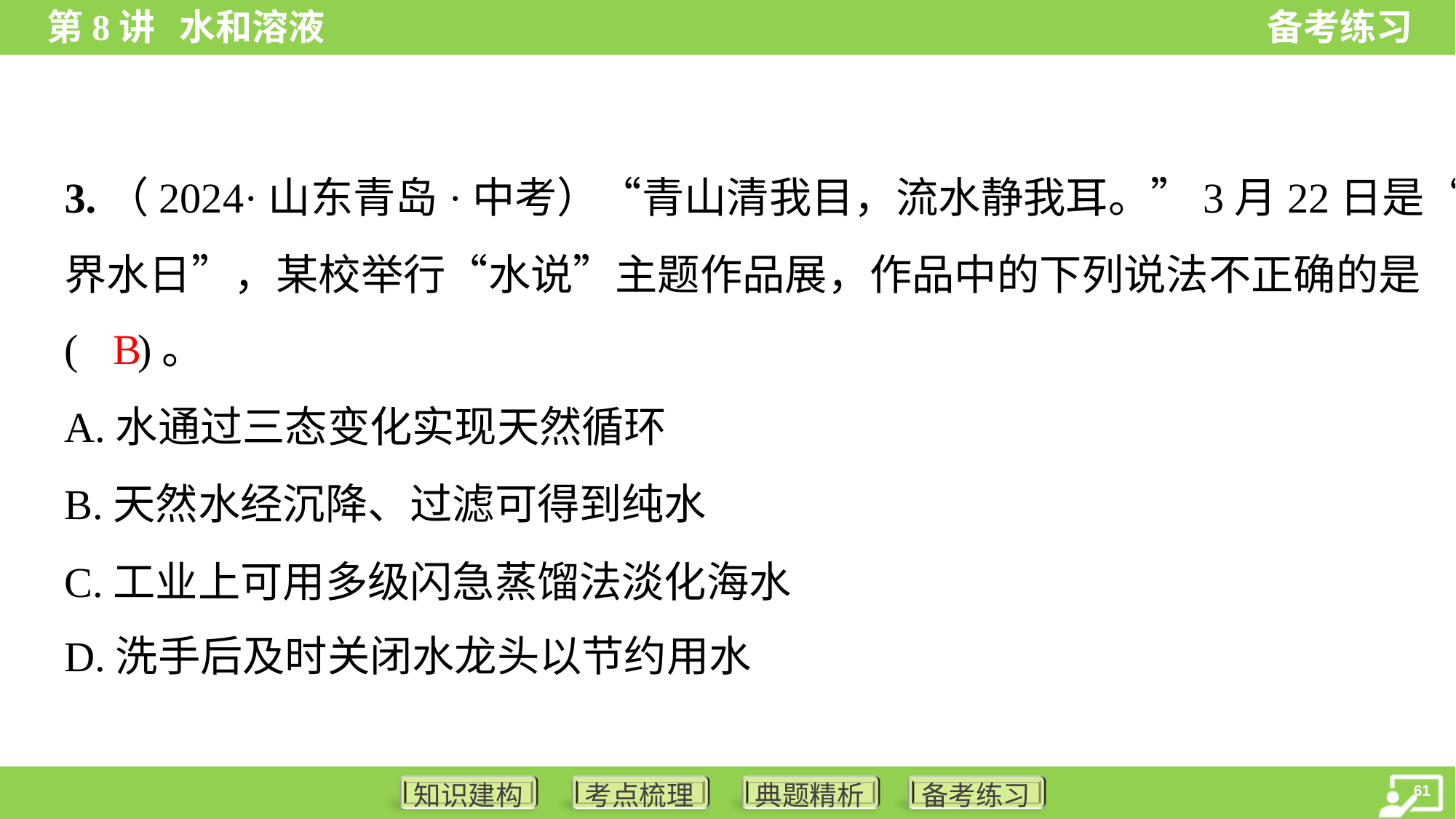

3.（2024·山东青岛·中考）“青山清我目，流水静我耳。”3月22日是“世
界水日”，某校举行“水说”主题作品展，作品中的下列说法不正确的是
(     )。
B
A.水通过三态变化实现天然循环
B.天然水经沉降、过滤可得到纯水
C.工业上可用多级闪急蒸馏法淡化海水
D.洗手后及时关闭水龙头以节约用水